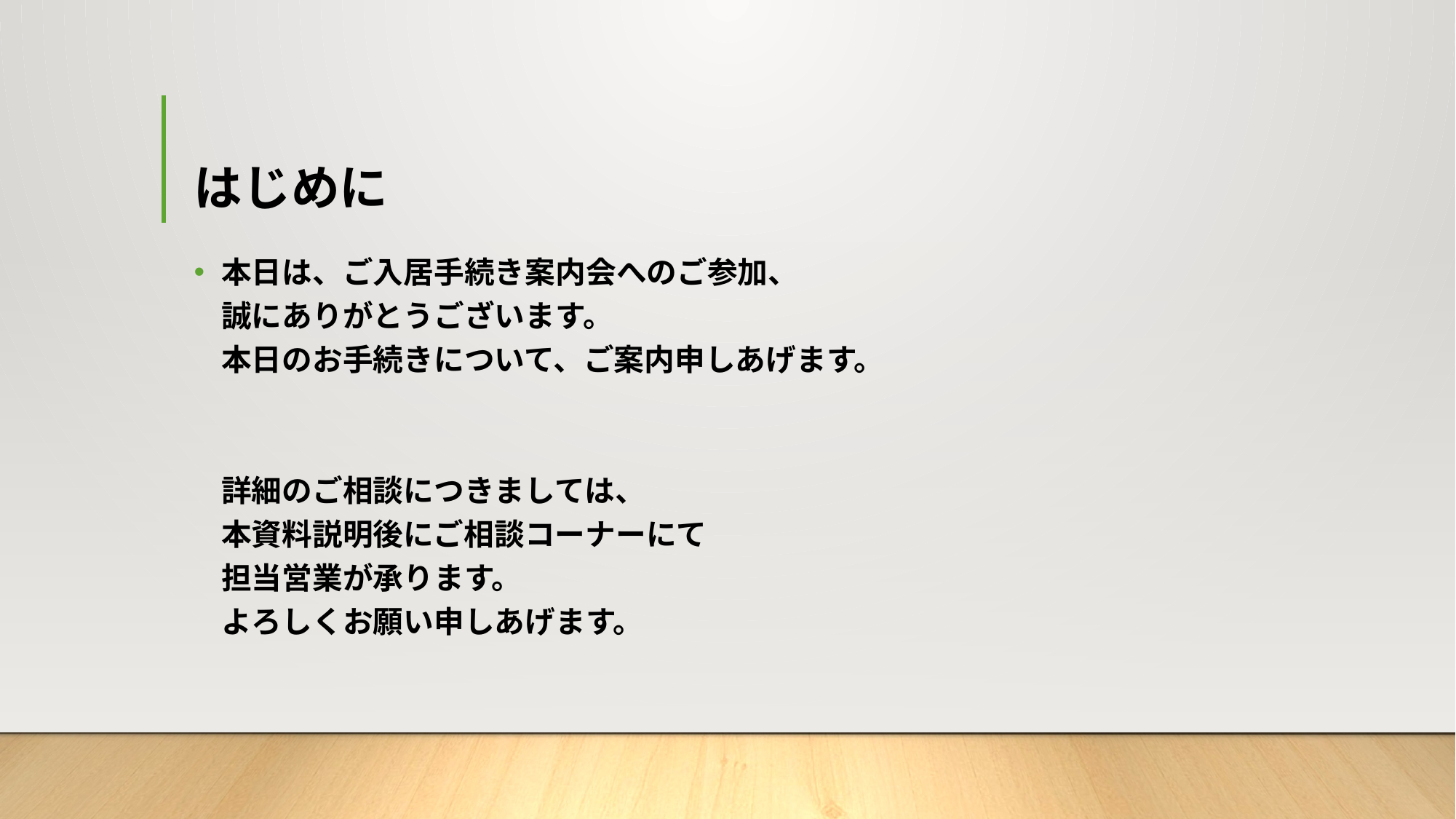

# はじめに
本日は、ご入居手続き案内会へのご参加、
誠にありがとうございます。
本日のお手続きについて、ご案内申しあげます。
詳細のご相談につきましては、
本資料説明後にご相談コーナーにて
担当営業が承ります。
よろしくお願い申しあげます。